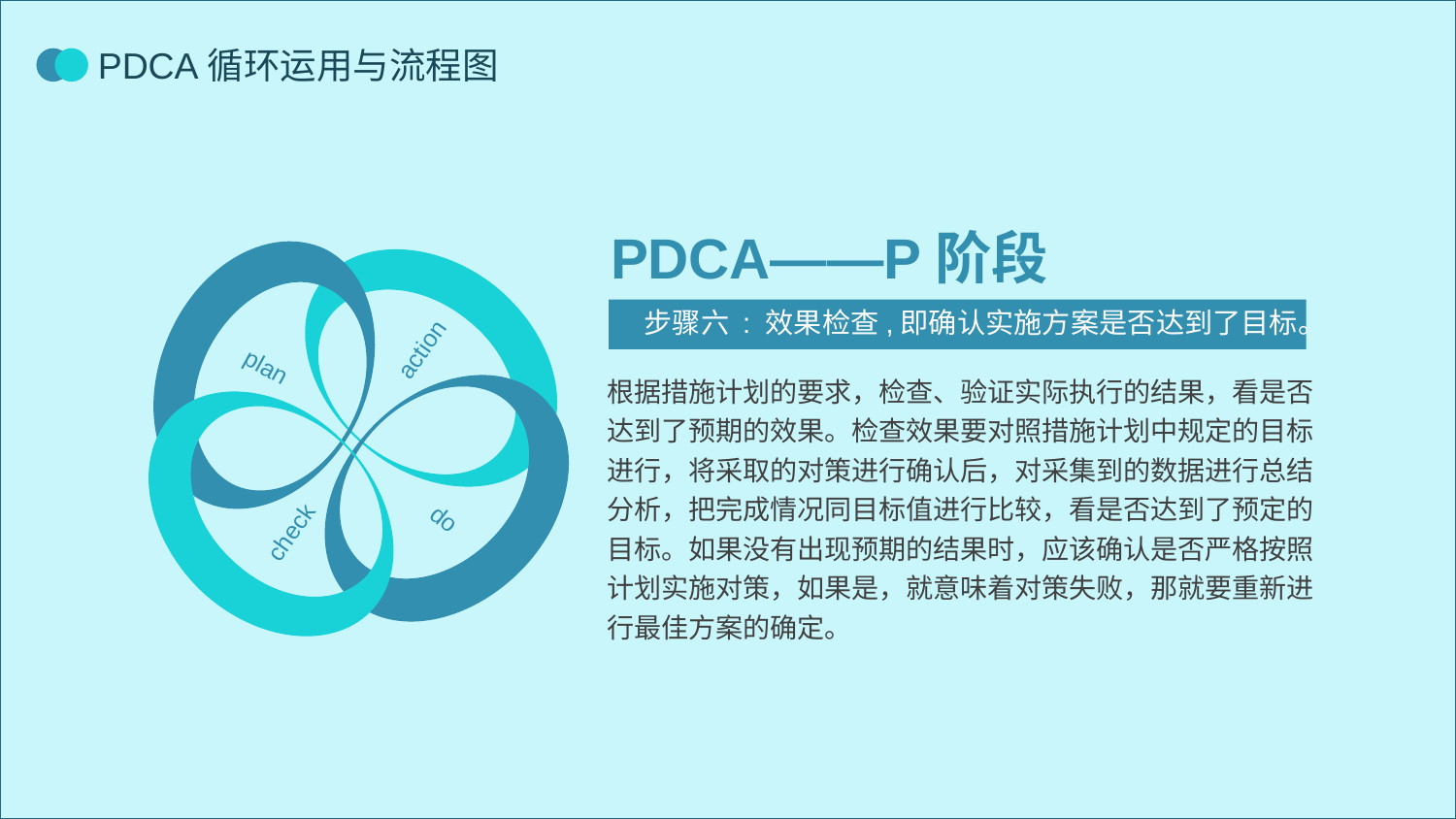

PDCA——P阶段

action
plan

do
check

　步骤六 : 效果检查,即确认实施方案是否达到了目标。
根据措施计划的要求，检查、验证实际执行的结果，看是否达到了预期的效果。检查效果要对照措施计划中规定的目标进行，将采取的对策进行确认后，对采集到的数据进行总结分析，把完成情况同目标值进行比较，看是否达到了预定的目标。如果没有出现预期的结果时，应该确认是否严格按照计划实施对策，如果是，就意味着对策失败，那就要重新进行最佳方案的确定。